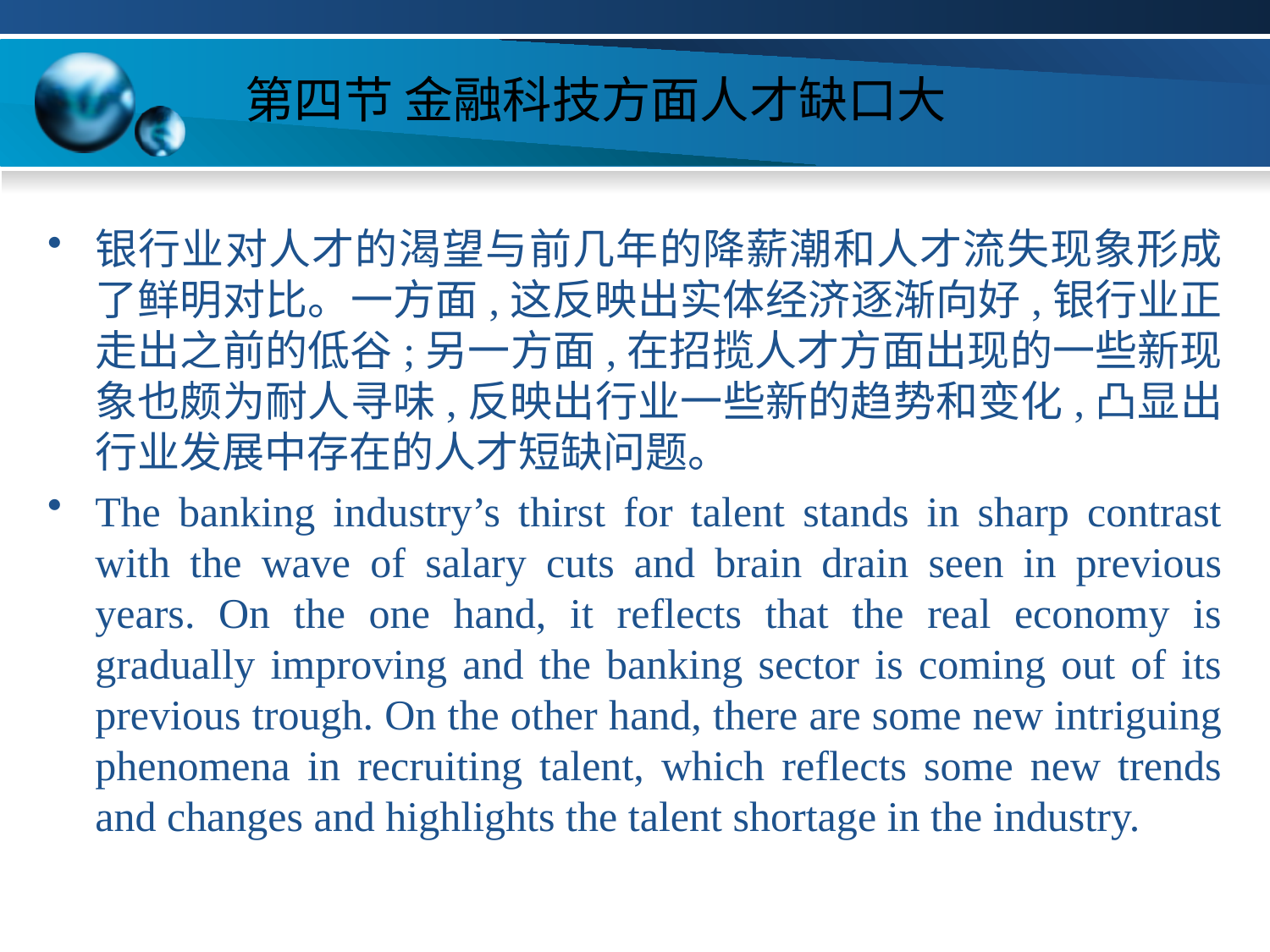

# 第四节 金融科技方面人才缺口大
银行业对人才的渴望与前几年的降薪潮和人才流失现象形成了鲜明对比。一方面,这反映出实体经济逐渐向好,银行业正走出之前的低谷;另一方面,在招揽人才方面出现的一些新现象也颇为耐人寻味,反映出行业一些新的趋势和变化,凸显出行业发展中存在的人才短缺问题。
The banking industry’s thirst for talent stands in sharp contrast with the wave of salary cuts and brain drain seen in previous years. On the one hand, it reflects that the real economy is gradually improving and the banking sector is coming out of its previous trough. On the other hand, there are some new intriguing phenomena in recruiting talent, which reflects some new trends and changes and highlights the talent shortage in the industry.